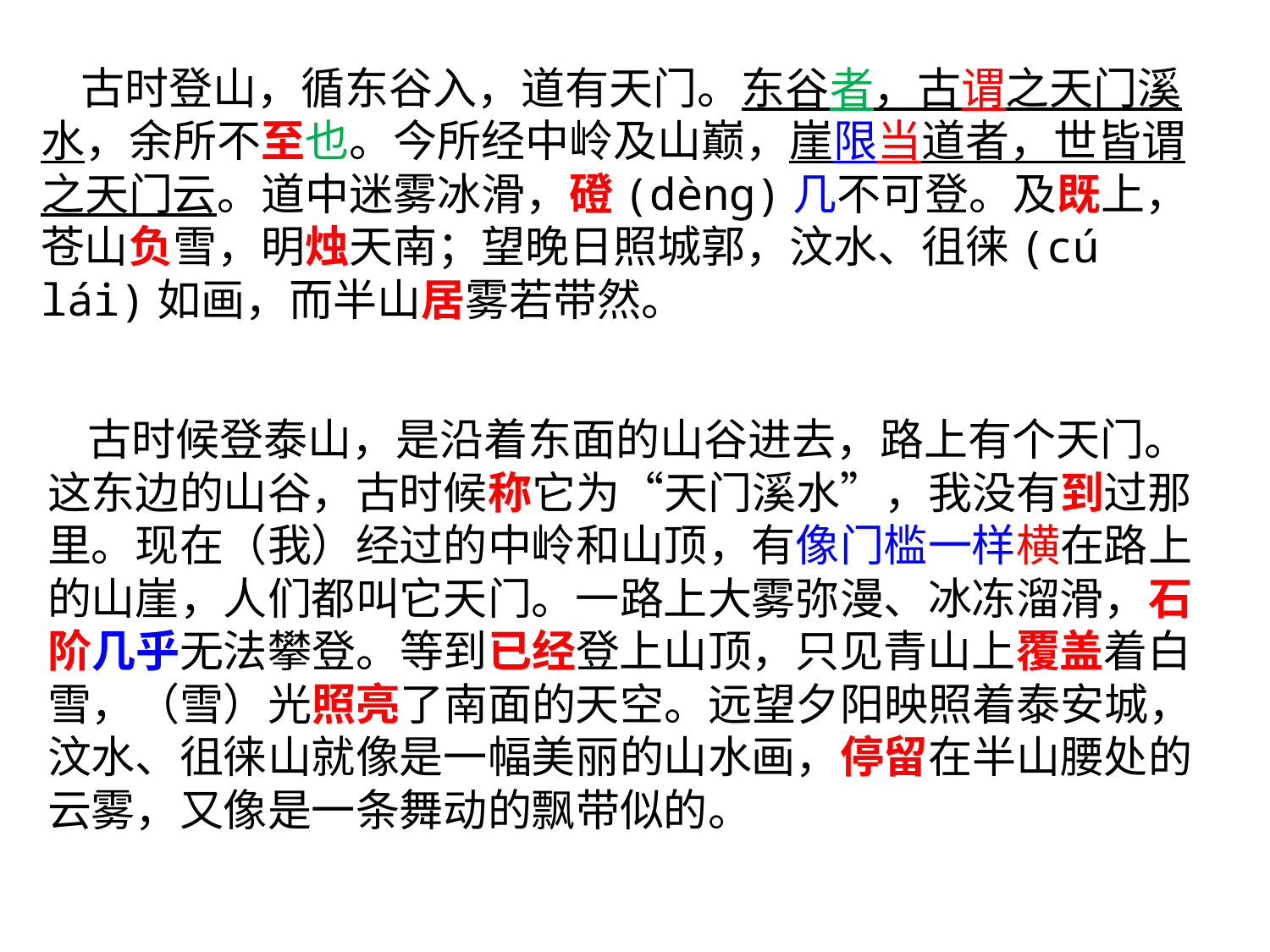

古时登山，循东谷入，道有天门。东谷者，古谓之天门溪水，余所不至也。今所经中岭及山巅，崖限当道者，世皆谓之天门云。道中迷雾冰滑，磴(dèng)几不可登。及既上，苍山负雪，明烛天南；望晚日照城郭，汶水、徂徕(cú lái)如画，而半山居雾若带然。
   古时候登泰山，是沿着东面的山谷进去，路上有个天门。这东边的山谷，古时候称它为“天门溪水”，我没有到过那里。现在（我）经过的中岭和山顶，有像门槛一样横在路上的山崖，人们都叫它天门。一路上大雾弥漫、冰冻溜滑，石阶几乎无法攀登。等到已经登上山顶，只见青山上覆盖着白雪，（雪）光照亮了南面的天空。远望夕阳映照着泰安城，汶水、徂徕山就像是一幅美丽的山水画，停留在半山腰处的云雾，又像是一条舞动的飘带似的。